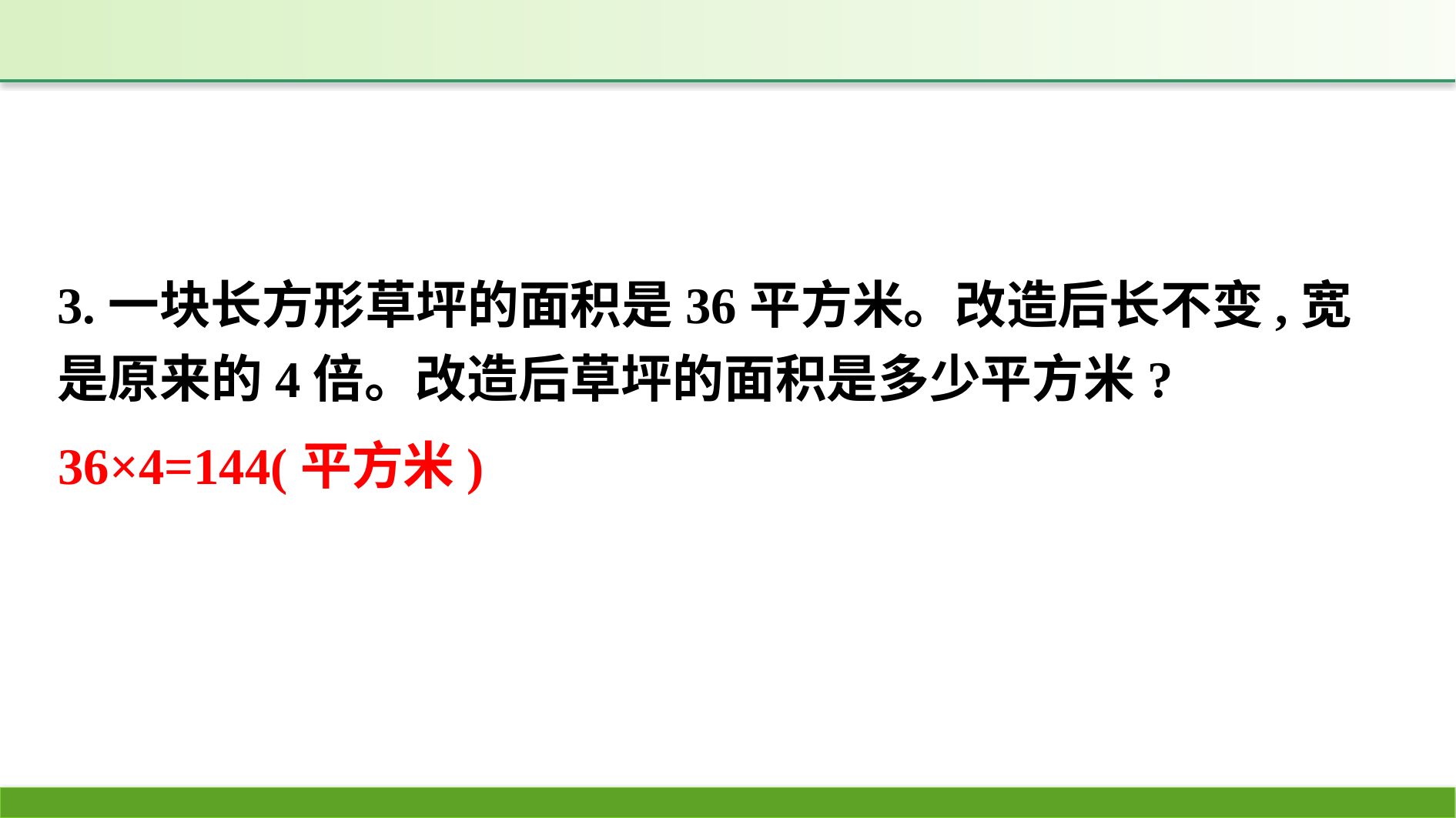

3.一块长方形草坪的面积是36平方米。改造后长不变,宽是原来的4倍。改造后草坪的面积是多少平方米?
36×4=144(平方米)